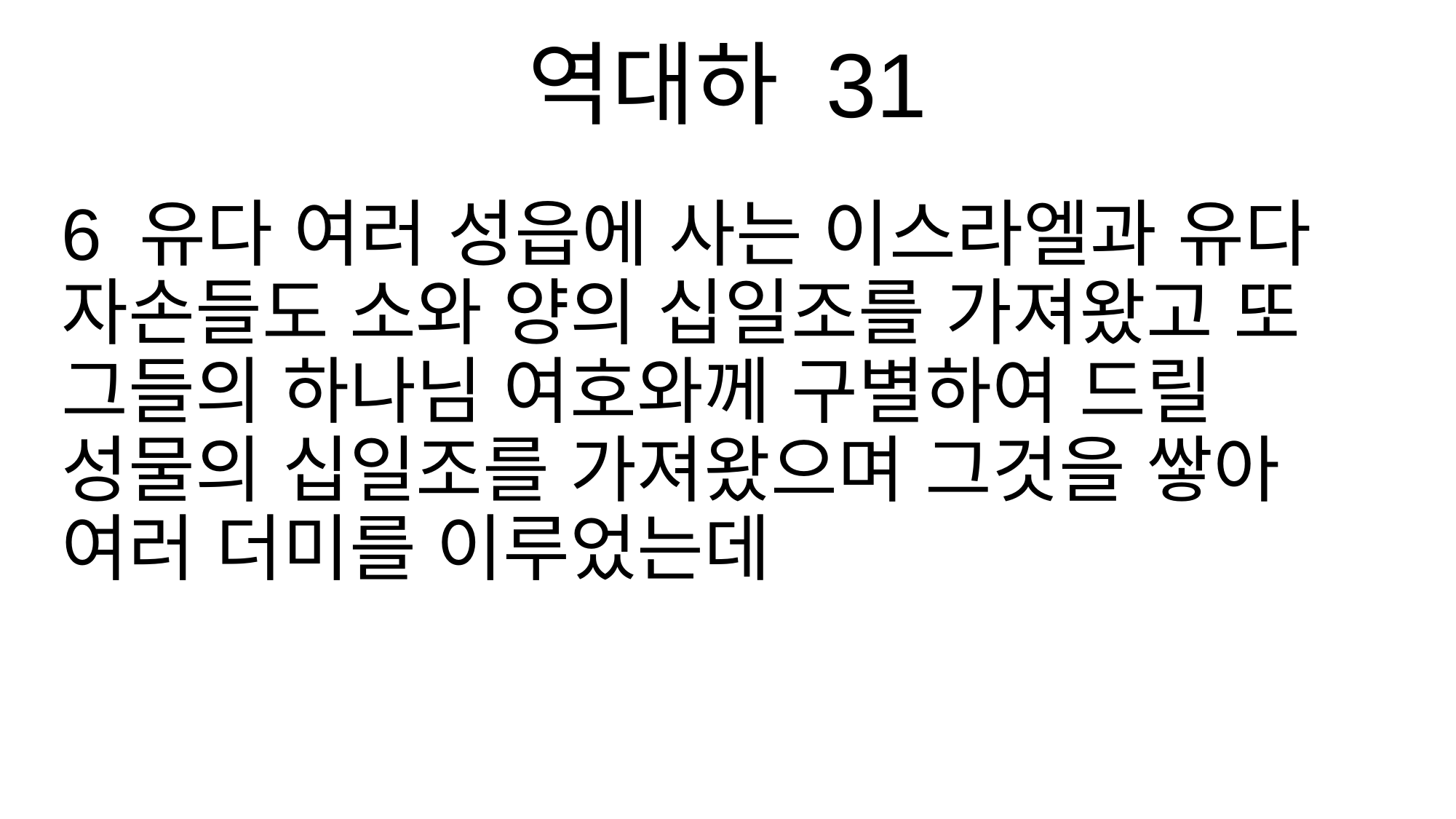

역대하 31
6 유다 여러 성읍에 사는 이스라엘과 유다 자손들도 소와 양의 십일조를 가져왔고 또 그들의 하나님 여호와께 구별하여 드릴 성물의 십일조를 가져왔으며 그것을 쌓아 여러 더미를 이루었는데